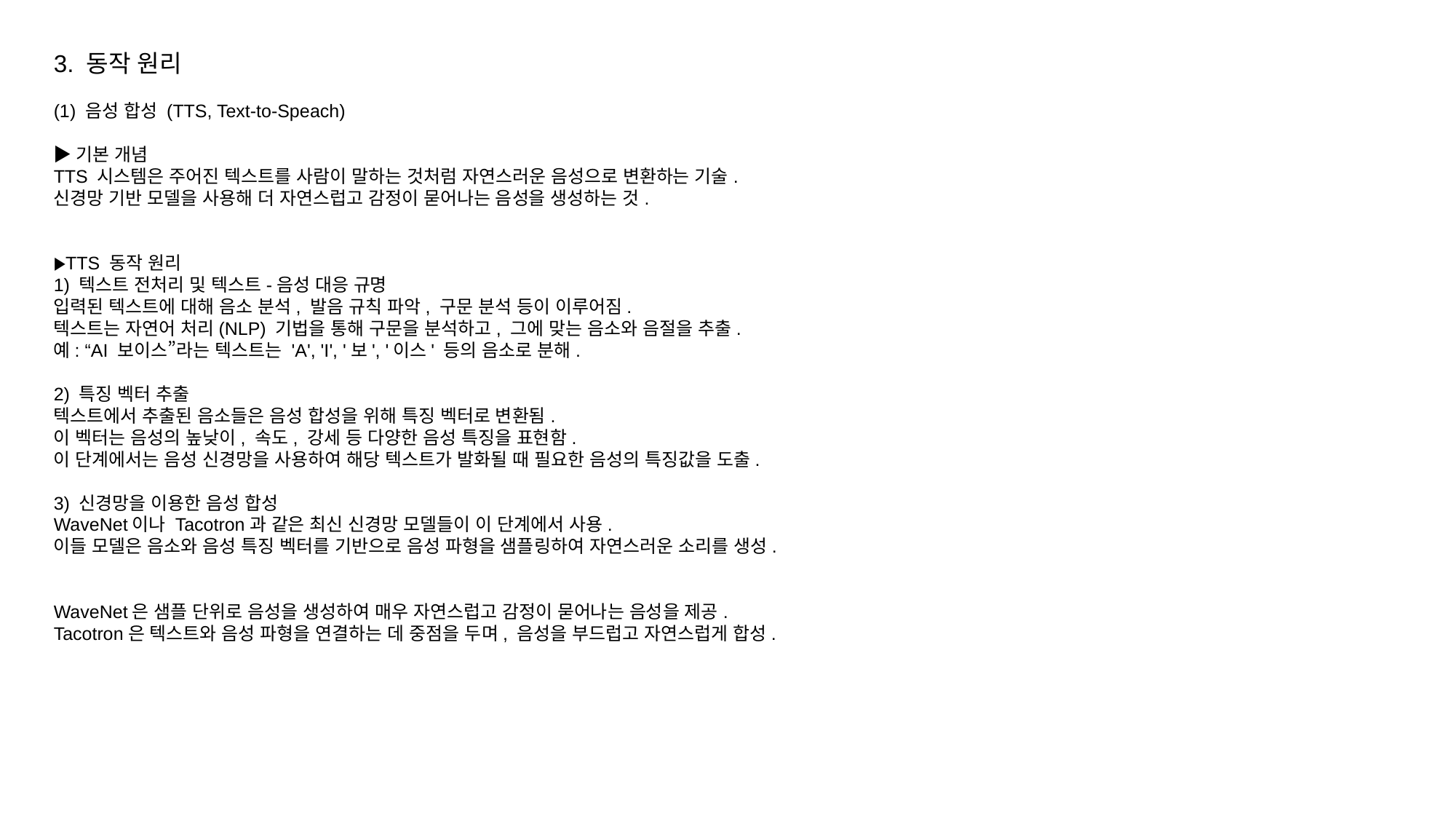

3. 동작 원리

(1) 음성 합성 (TTS, Text-to-Speach)

▶기본 개념
TTS 시스템은 주어진 텍스트를 사람이 말하는 것처럼 자연스러운 음성으로 변환하는 기술.
신경망 기반 모델을 사용해 더 자연스럽고 감정이 묻어나는 음성을 생성하는 것.

▶TTS 동작 원리
1) 텍스트 전처리 및 텍스트-음성 대응 규명
입력된 텍스트에 대해 음소 분석, 발음 규칙 파악, 구문 분석 등이 이루어짐.
텍스트는 자연어 처리(NLP) 기법을 통해 구문을 분석하고, 그에 맞는 음소와 음절을 추출.
예: “AI 보이스”라는 텍스트는 'A', 'I', '보', '이스' 등의 음소로 분해.

2) 특징 벡터 추출
텍스트에서 추출된 음소들은 음성 합성을 위해 특징 벡터로 변환됨.
이 벡터는 음성의 높낮이, 속도, 강세 등 다양한 음성 특징을 표현함.
이 단계에서는 음성 신경망을 사용하여 해당 텍스트가 발화될 때 필요한 음성의 특징값을 도출.

3) 신경망을 이용한 음성 합성
WaveNet이나 Tacotron과 같은 최신 신경망 모델들이 이 단계에서 사용.
이들 모델은 음소와 음성 특징 벡터를 기반으로 음성 파형을 샘플링하여 자연스러운 소리를 생성.

WaveNet은 샘플 단위로 음성을 생성하여 매우 자연스럽고 감정이 묻어나는 음성을 제공.
Tacotron은 텍스트와 음성 파형을 연결하는 데 중점을 두며, 음성을 부드럽고 자연스럽게 합성.